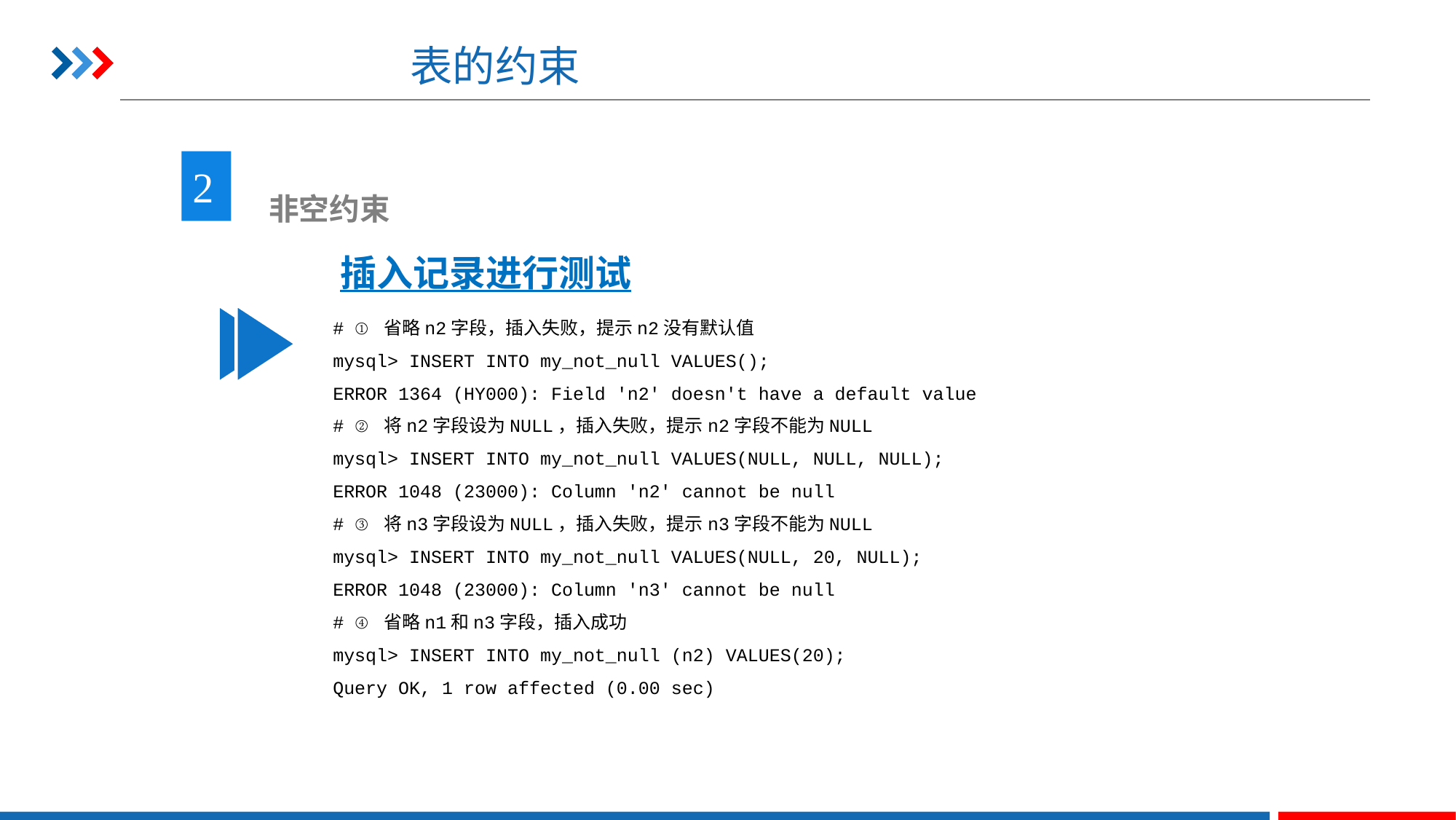

# 表的约束

2
  非空约束
插入记录进行测试
# ① 省略n2字段，插入失败，提示n2没有默认值
mysql> INSERT INTO my_not_null VALUES();
ERROR 1364 (HY000): Field 'n2' doesn't have a default value
# ② 将n2字段设为NULL，插入失败，提示n2字段不能为NULL
mysql> INSERT INTO my_not_null VALUES(NULL, NULL, NULL);
ERROR 1048 (23000): Column 'n2' cannot be null
# ③ 将n3字段设为NULL，插入失败，提示n3字段不能为NULL
mysql> INSERT INTO my_not_null VALUES(NULL, 20, NULL);
ERROR 1048 (23000): Column 'n3' cannot be null
# ④ 省略n1和n3字段，插入成功
mysql> INSERT INTO my_not_null (n2) VALUES(20);
Query OK, 1 row affected (0.00 sec)